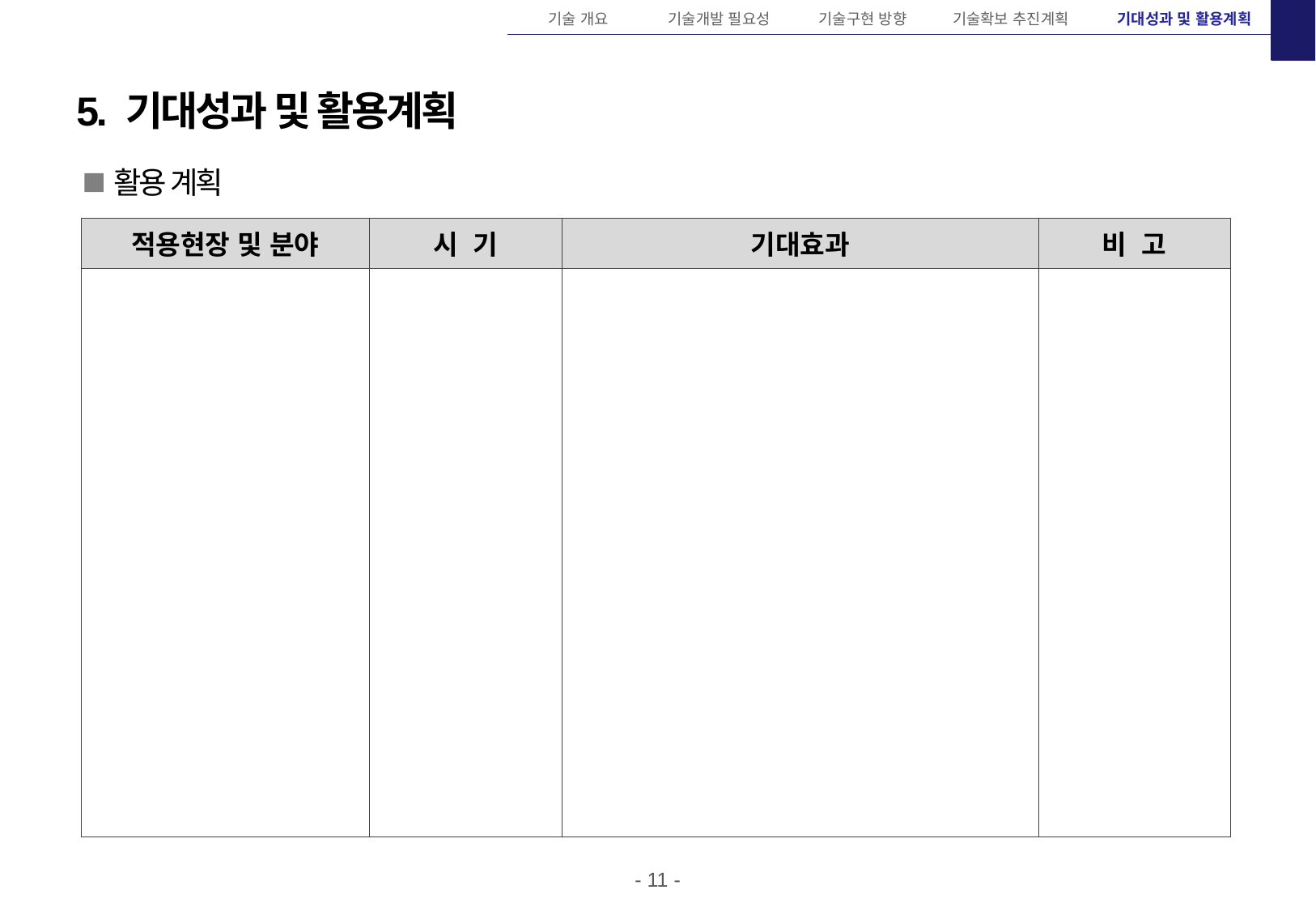

기술 개요
기술개발 필요성
기술구현 방향
기술확보 추진계획
기대성과 및 활용계획
5. 기대성과 및 활용계획
    활용 계획

| 적용현장 및 분야 | 시 기 | 기대효과 | 비 고 |
| --- | --- | --- | --- |
|  |  |  |  |